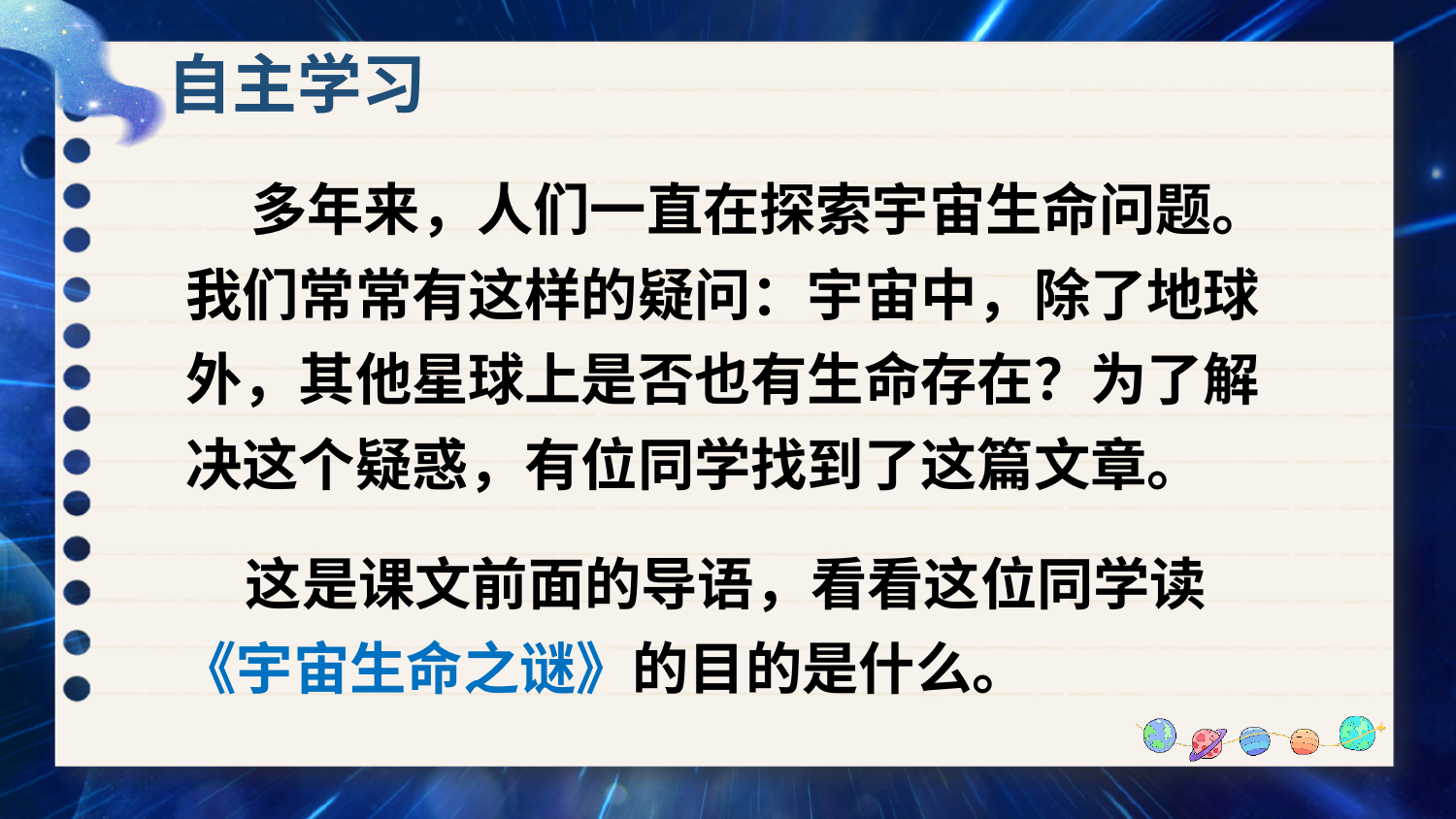

自主学习
    多年来，人们一直在探索宇宙生命问题。我们常常有这样的疑问：宇宙中，除了地球外，其他星球上是否也有生命存在？为了解决这个疑惑，有位同学找到了这篇文章。
    这是课文前面的导语，看看这位同学读《宇宙生命之谜》的目的是什么。